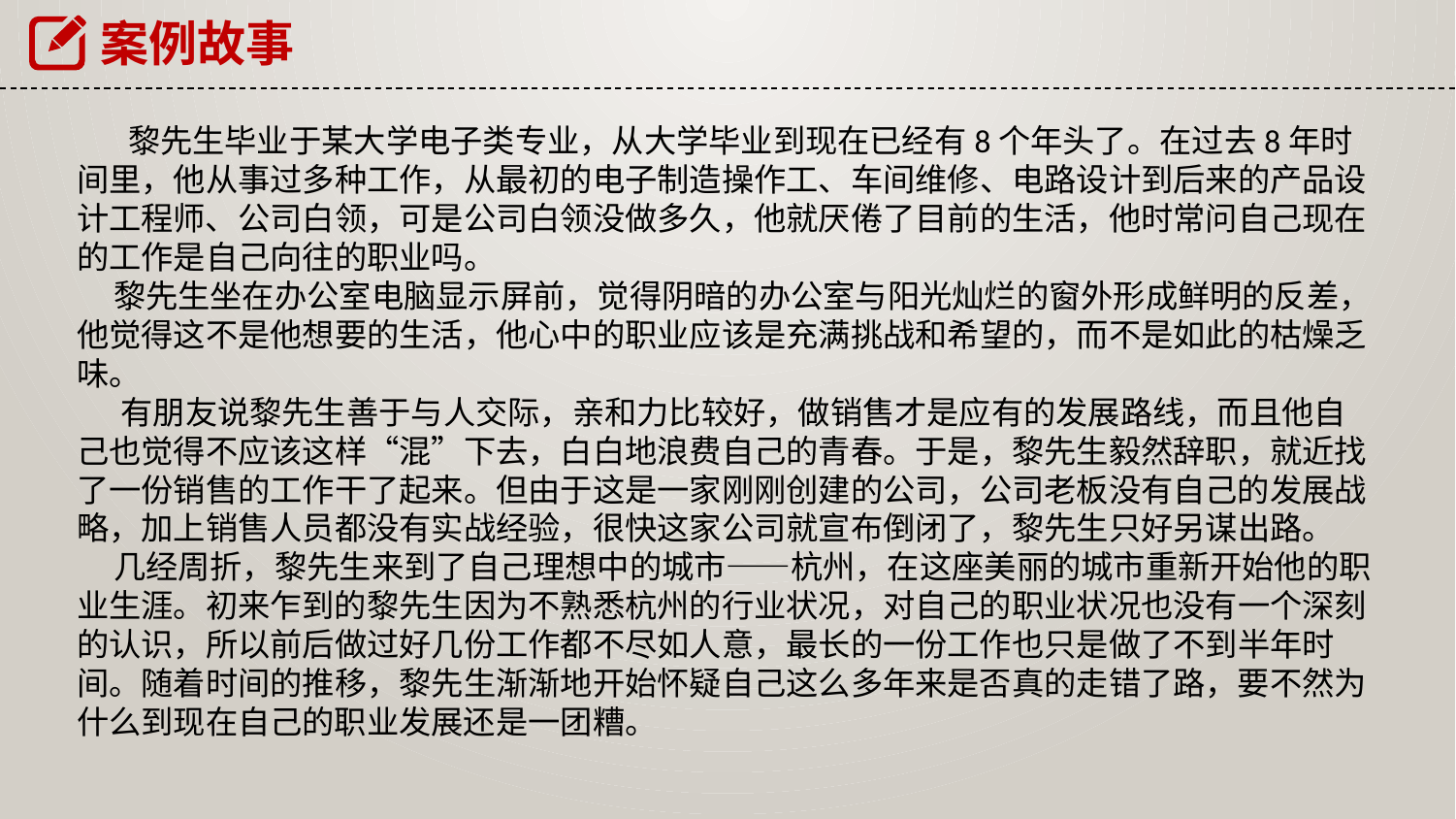

案例故事

      黎先生毕业于某大学电子类专业，从大学毕业到现在已经有8个年头了。在过去8年时间里，他从事过多种工作，从最初的电子制造操作工、车间维修、电路设计到后来的产品设计工程师、公司白领，可是公司白领没做多久，他就厌倦了目前的生活，他时常问自己现在的工作是自己向往的职业吗。
    黎先生坐在办公室电脑显示屏前，觉得阴暗的办公室与阳光灿烂的窗外形成鲜明的反差，他觉得这不是他想要的生活，他心中的职业应该是充满挑战和希望的，而不是如此的枯燥乏味。
     有朋友说黎先生善于与人交际，亲和力比较好，做销售才是应有的发展路线，而且他自己也觉得不应该这样“混”下去，白白地浪费自己的青春。于是，黎先生毅然辞职，就近找了一份销售的工作干了起来。但由于这是一家刚刚创建的公司，公司老板没有自己的发展战略，加上销售人员都没有实战经验，很快这家公司就宣布倒闭了，黎先生只好另谋出路。
    几经周折，黎先生来到了自己理想中的城市——杭州，在这座美丽的城市重新开始他的职业生涯。初来乍到的黎先生因为不熟悉杭州的行业状况，对自己的职业状况也没有一个深刻的认识，所以前后做过好几份工作都不尽如人意，最长的一份工作也只是做了不到半年时间。随着时间的推移，黎先生渐渐地开始怀疑自己这么多年来是否真的走错了路，要不然为什么到现在自己的职业发展还是一团糟。
38